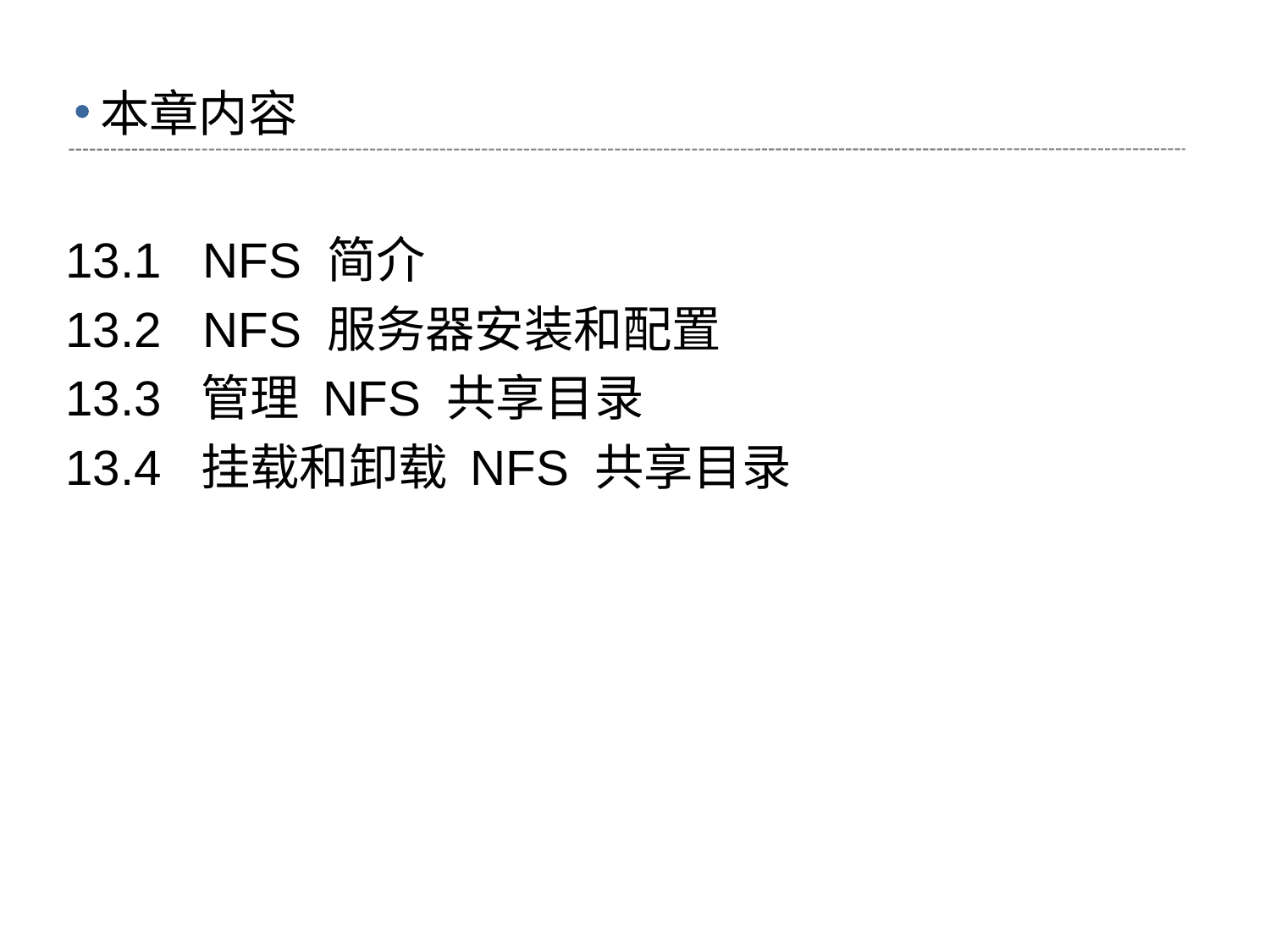

# 本章内容
13.1   NFS 简介
13.2   NFS 服务器安装和配置
13.3  管理 NFS 共享目录
13.4  挂载和卸载 NFS 共享目录